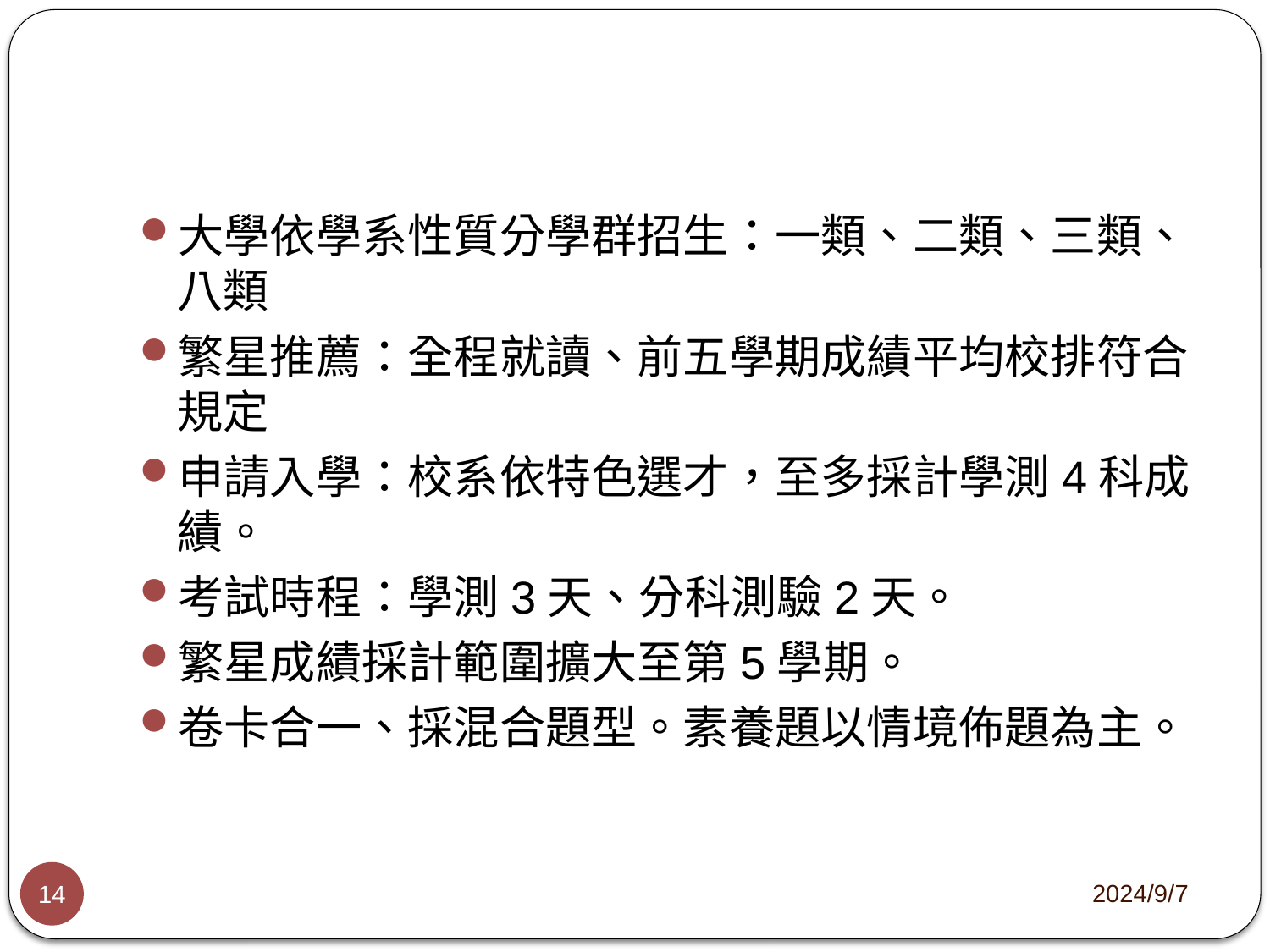

#
大學依學系性質分學群招生：一類、二類、三類、八類
繁星推薦：全程就讀、前五學期成績平均校排符合規定
申請入學：校系依特色選才，至多採計學測4科成績。
考試時程：學測3天、分科測驗2天。
繁星成績採計範圍擴大至第5學期。
卷卡合一、採混合題型。素養題以情境佈題為主。

2024/9/7
14